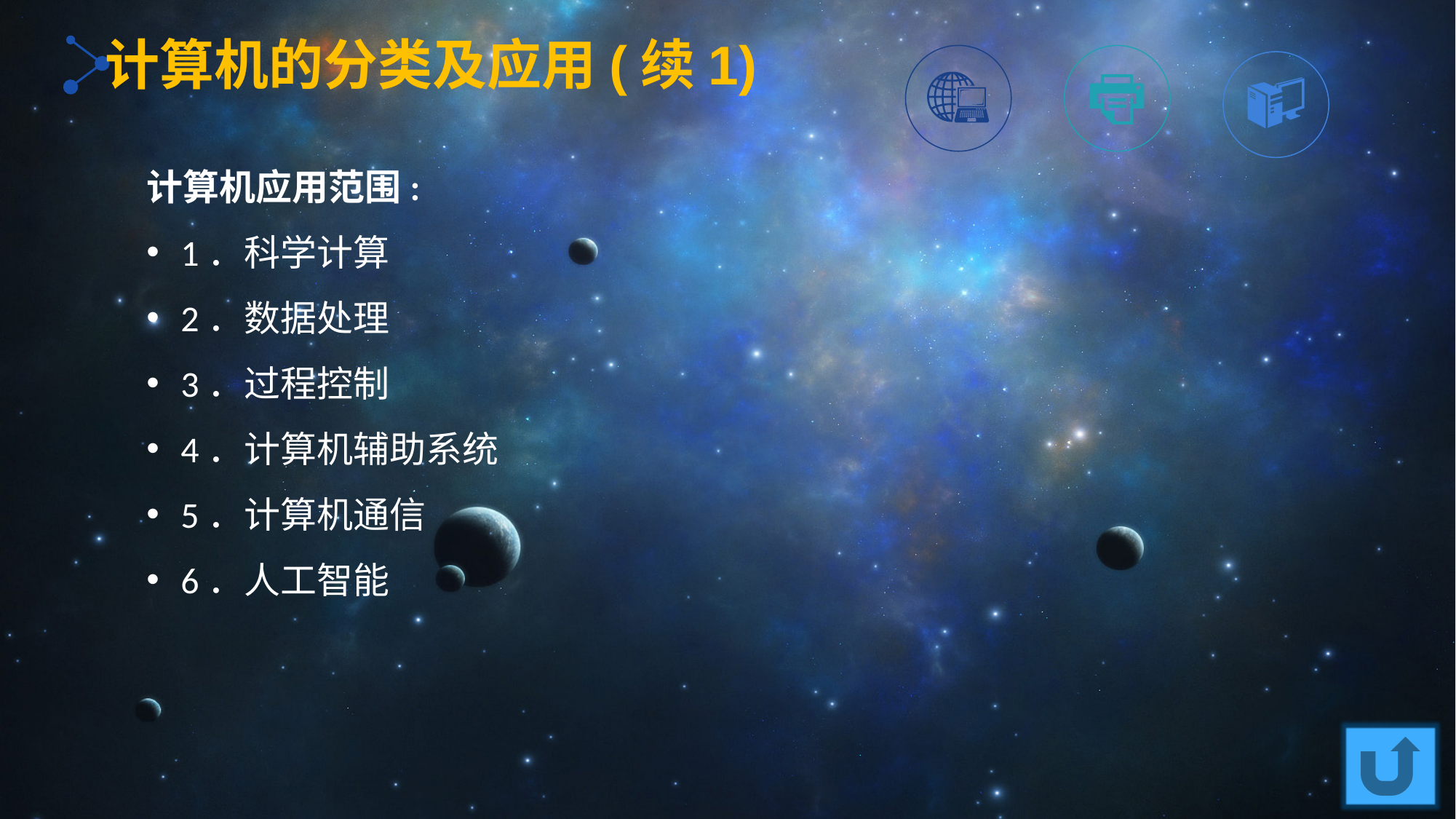

计算机的分类及应用(续1)

计算机应用范围:
1．科学计算
2．数据处理
3．过程控制
4．计算机辅助系统
5．计算机通信
6．人工智能